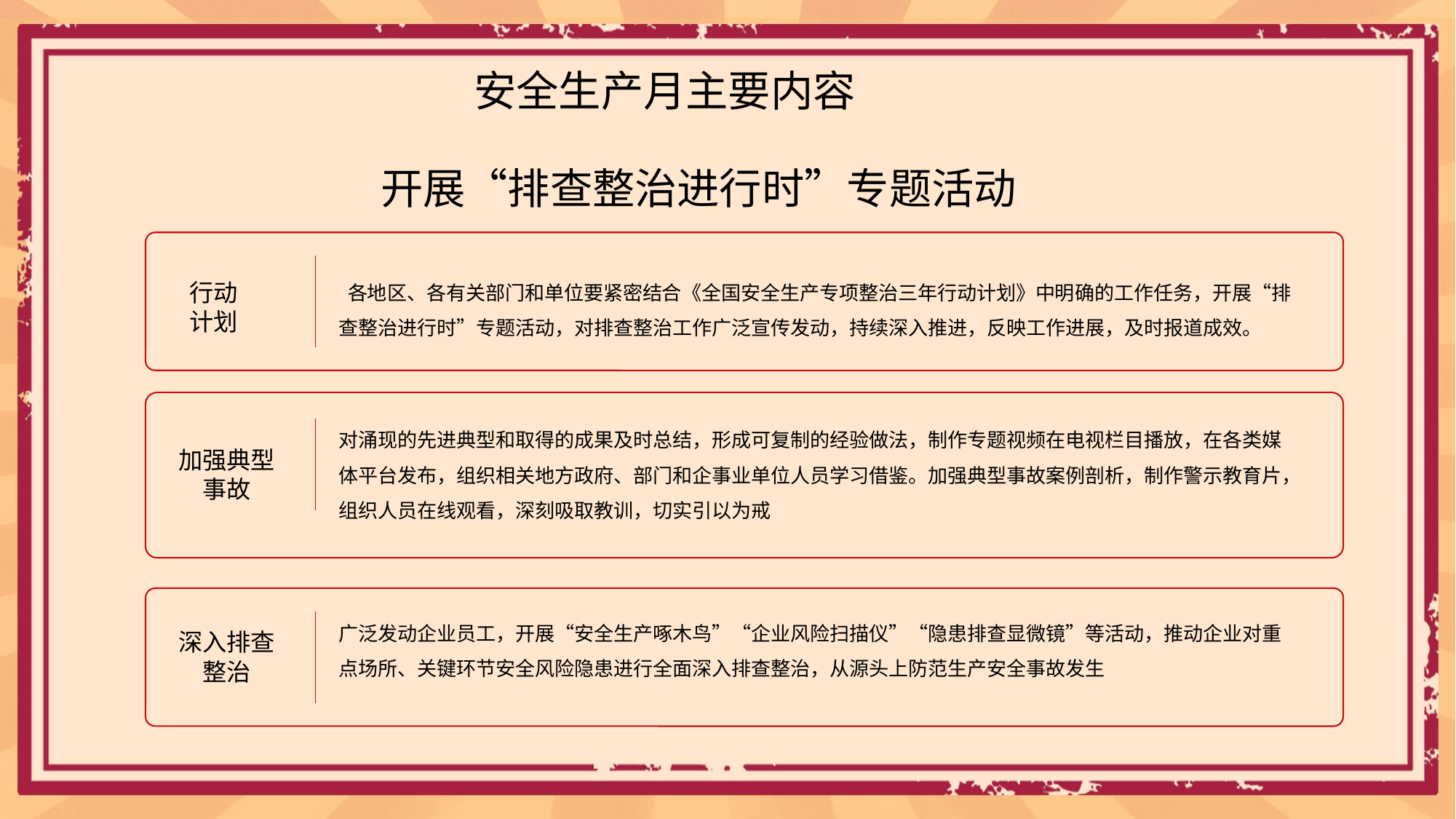

# 安全生产月主要内容
开展“排查整治进行时”专题活动

 各地区、各有关部门和单位要紧密结合《全国安全生产专项整治三年行动计划》中明确的工作任务，开展“排查整治进行时”专题活动，对排查整治工作广泛宣传发动，持续深入推进，反映工作进展，及时报道成效。
行动
计划

对涌现的先进典型和取得的成果及时总结，形成可复制的经验做法，制作专题视频在电视栏目播放，在各类媒体平台发布，组织相关地方政府、部门和企事业单位人员学习借鉴。加强典型事故案例剖析，制作警示教育片，组织人员在线观看，深刻吸取教训，切实引以为戒
加强典型
事故

广泛发动企业员工，开展“安全生产啄木鸟”“企业风险扫描仪”“隐患排查显微镜”等活动，推动企业对重点场所、关键环节安全风险隐患进行全面深入排查整治，从源头上防范生产安全事故发生
深入排查
整治